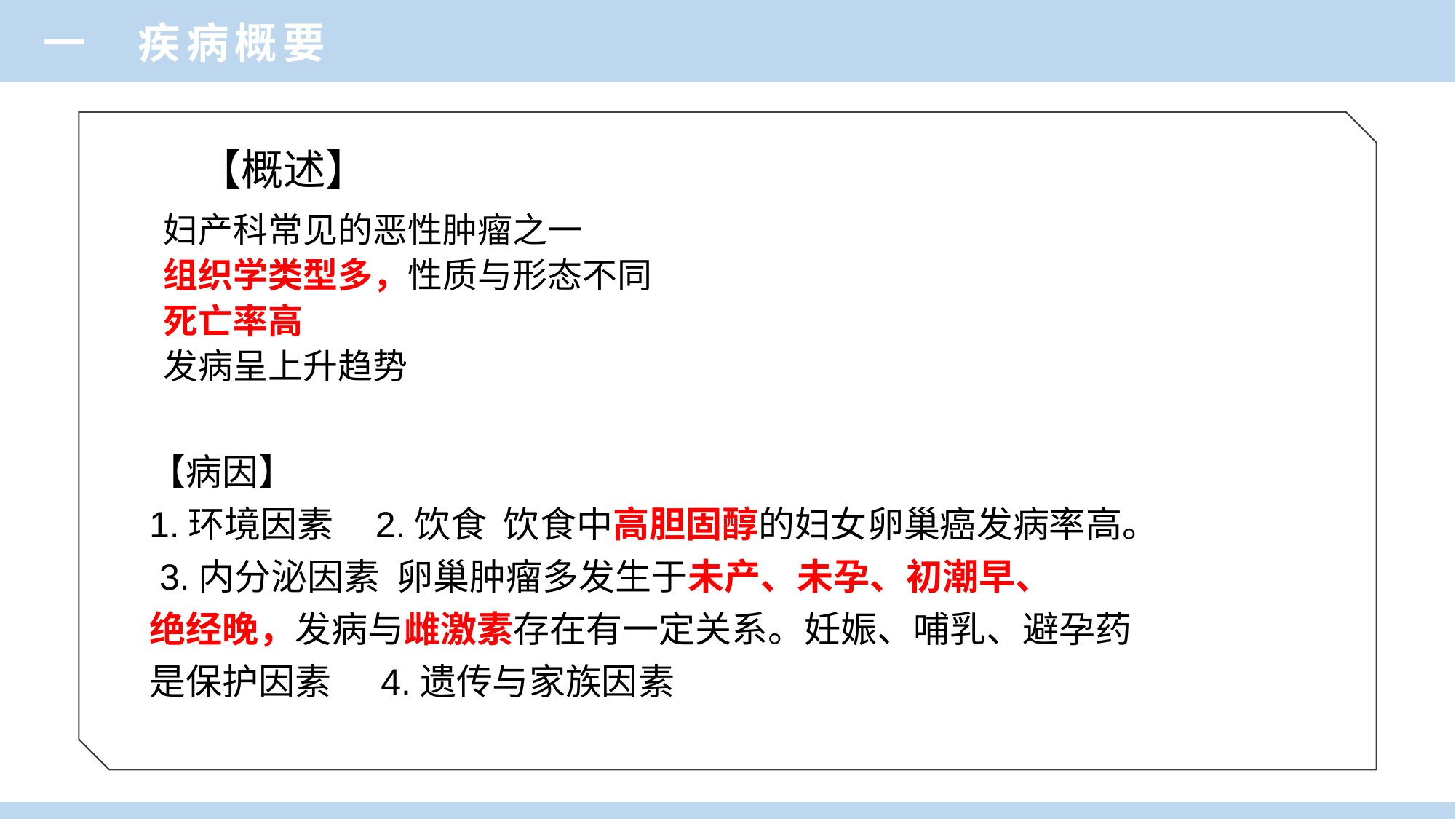

一   疾病概要

【概述】
妇产科常见的恶性肿瘤之一
组织学类型多，性质与形态不同
死亡率高
发病呈上升趋势
【病因】
1.环境因素    2.饮食  饮食中高胆固醇的妇女卵巢癌发病率高。
 3.内分泌因素  卵巢肿瘤多发生于未产、未孕、初潮早、
绝经晚，发病与雌激素存在有一定关系。妊娠、哺乳、避孕药
是保护因素     4.遗传与家族因素